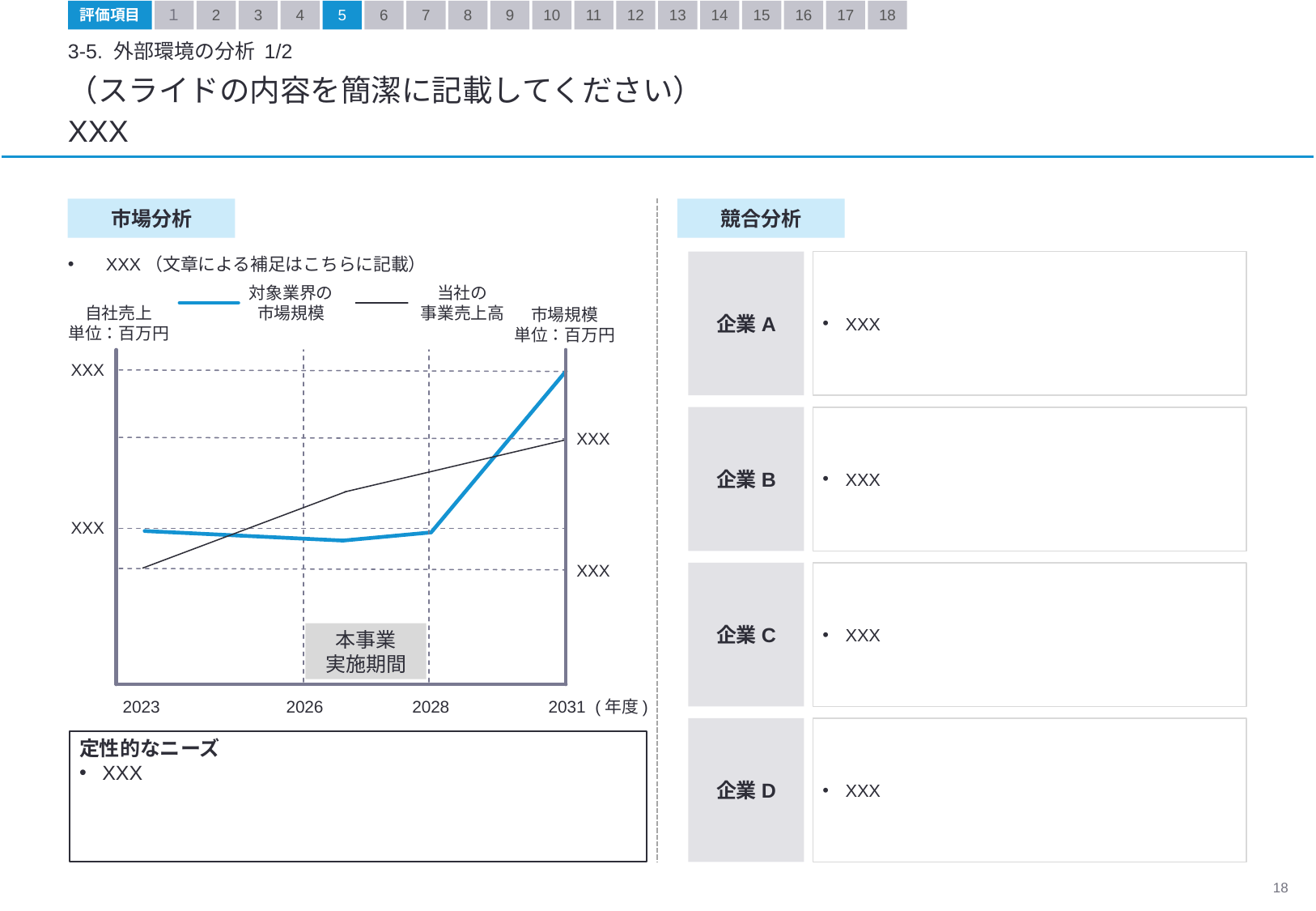

評価項目
１
2
3
4
5
6
7
8
9
10
11
12
13
14
15
16
17
18
3-5. 外部環境の分析 1/2
（スライドの内容を簡潔に記載してください）
XXX
市場分析
競合分析
XXX（文章による補足はこちらに記載）
企業A
XXX
企業B
XXX
企業C
XXX
企業D
XXX
対象業界の
市場規模
当社の
事業売上高
自社売上
単位：百万円
市場規模
単位：百万円
XXX
XXX
XXX
XXX
(年度)
2023
2026
2028
2031
本事業
実施期間
定性的なニーズ
XXX